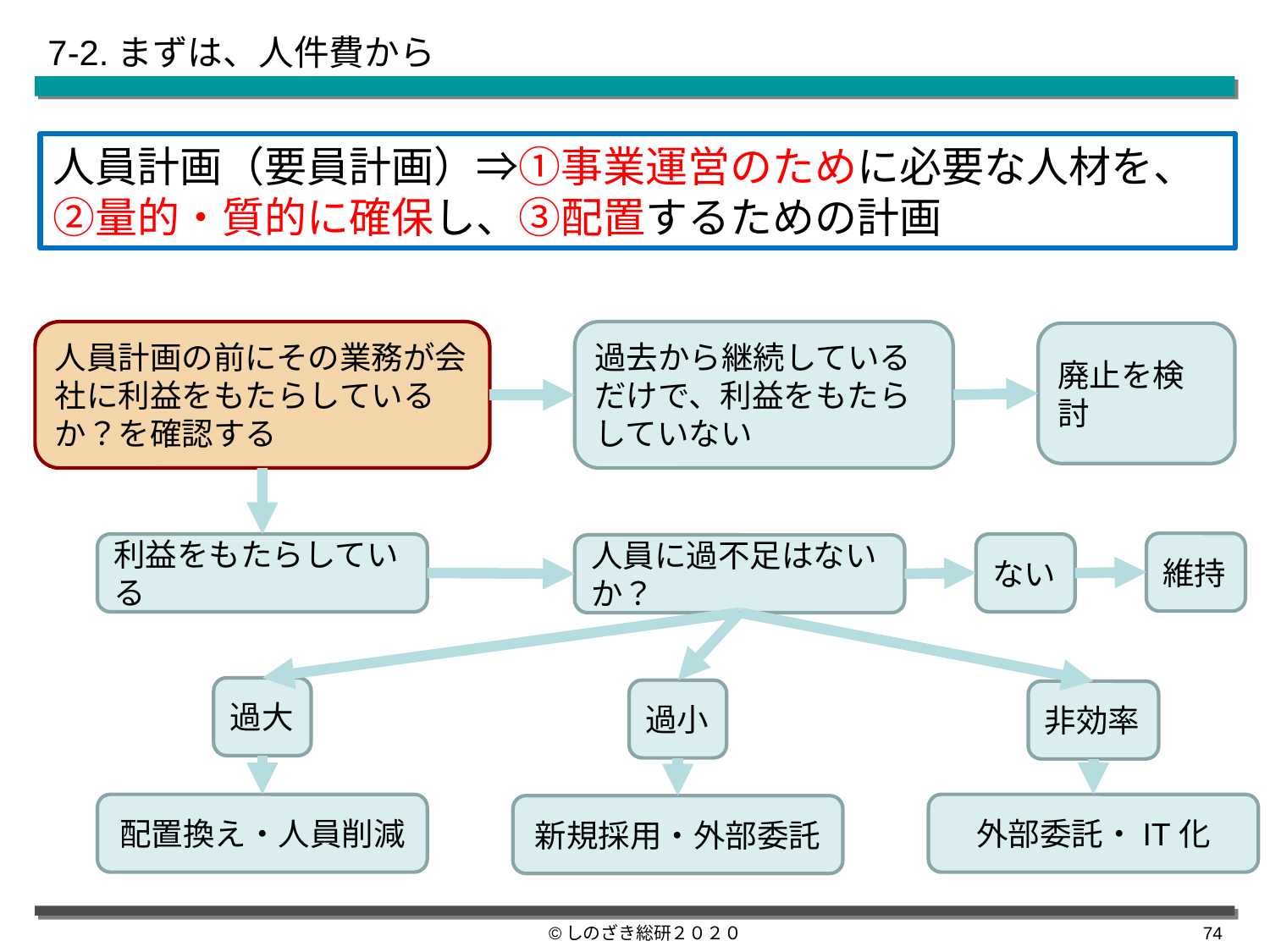

# 7-2.まずは、人件費から
人員計画（要員計画）⇒①事業運営のために必要な人材を、②量的・質的に確保し、③配置するための計画
人員計画の前にその業務が会社に利益をもたらしているか？を確認する
過去から継続しているだけで、利益をもたらしていない
廃止を検討
維持
ない
利益をもたらしている
人員に過不足はないか？
過大
過小
非効率
外部委託・IT化
配置換え・人員削減
新規採用・外部委託
©しのざき総研２０２０
74